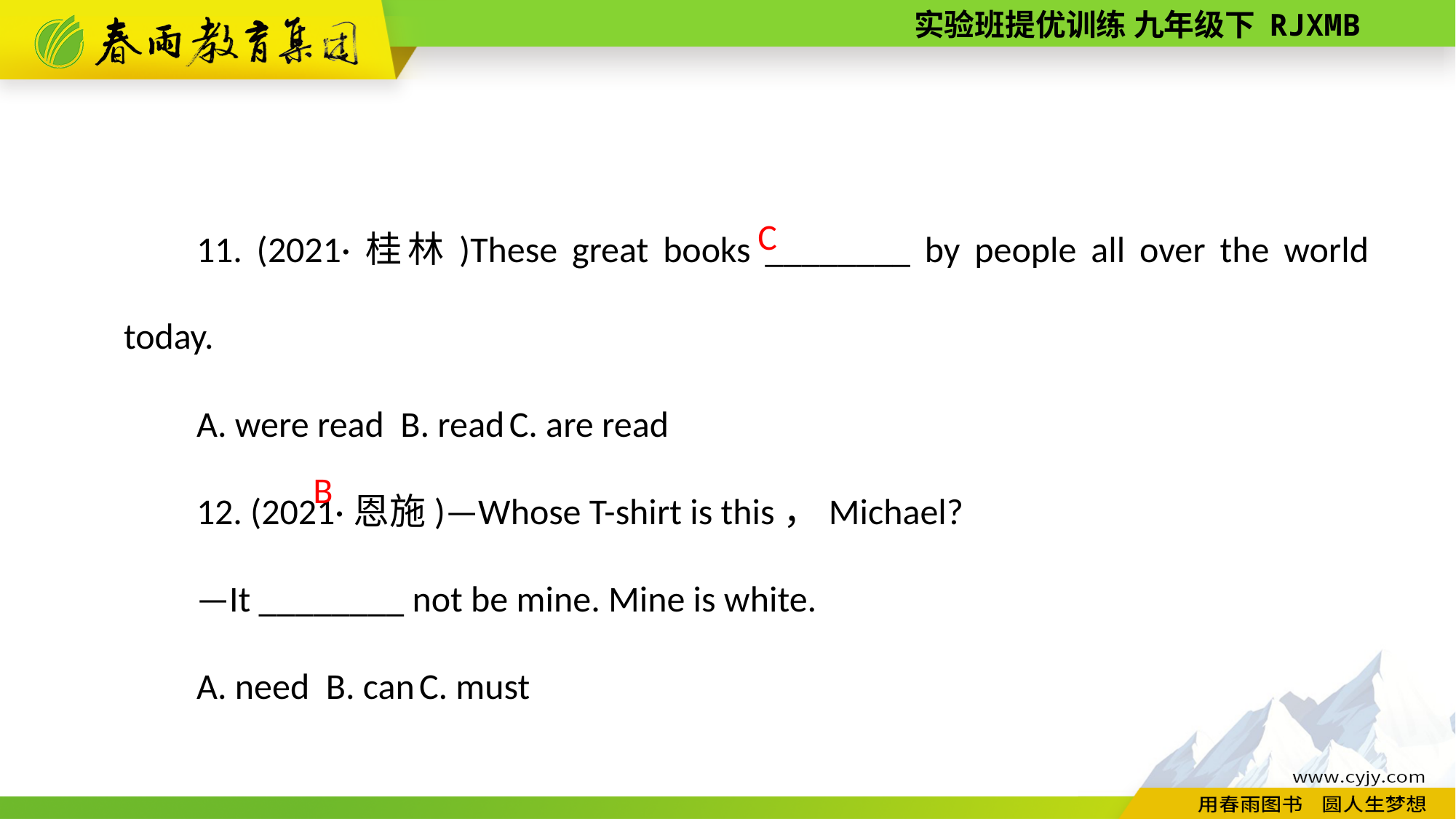

11. (2021·桂林)These great books ________ by people all over the world today.
A. were read  B. read C. are read
12. (2021·恩施)—Whose T­-shirt is this，Michael?
—It ________ not be mine. Mine is white.
A. need  B. can C. must
C
B